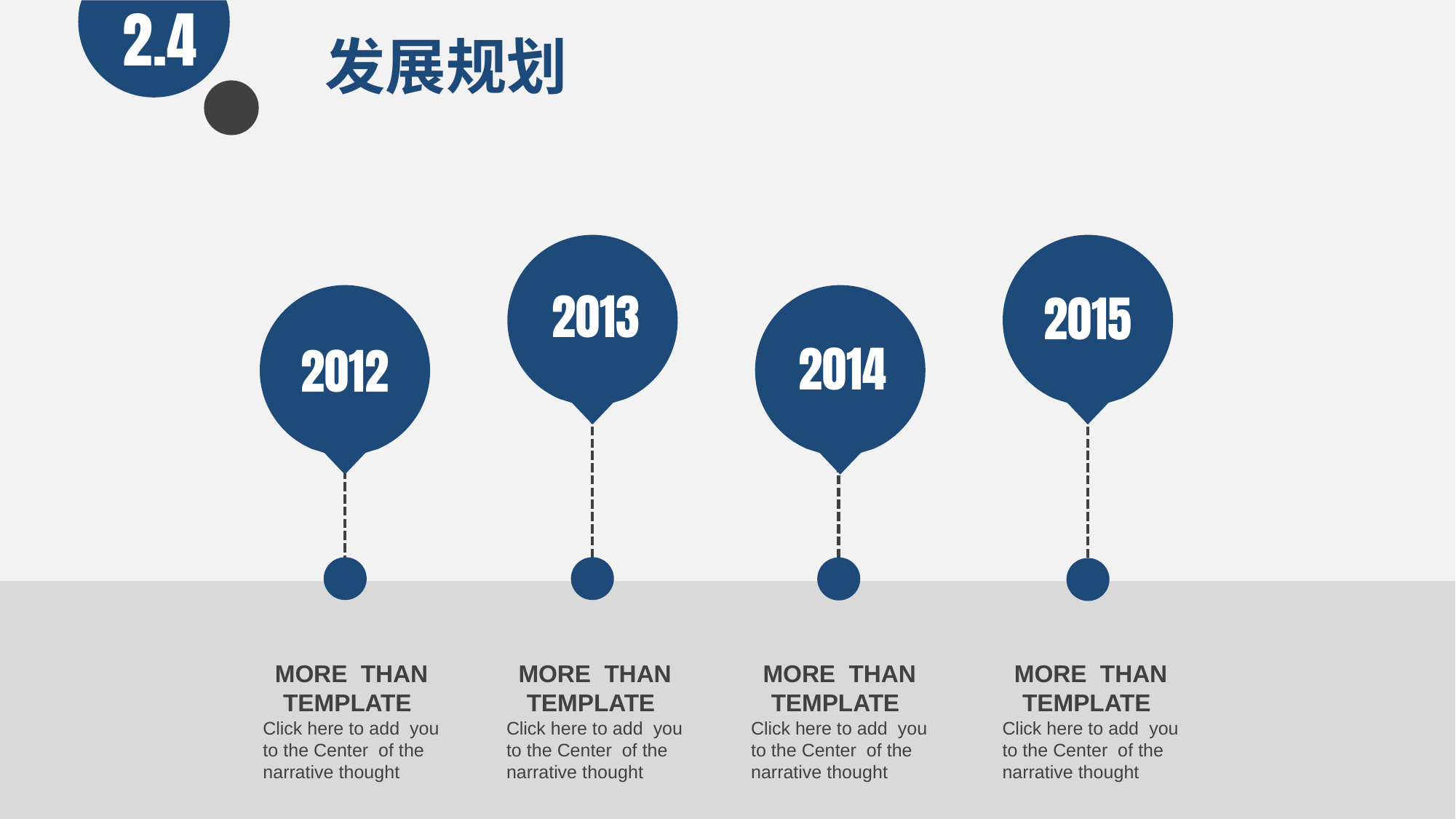

2.4

发展规划

2013

2015
2014
2012

  MORE  THAN
   TEMPLATE
Click here to add  you
to the Center  of the
narrative thought

  MORE  THAN
   TEMPLATE
Click here to add  you
to the Center  of the
narrative thought

  MORE  THAN
   TEMPLATE
Click here to add  you
to the Center  of the
narrative thought

  MORE  THAN
   TEMPLATE
Click here to add  you
to the Center  of the
narrative thought